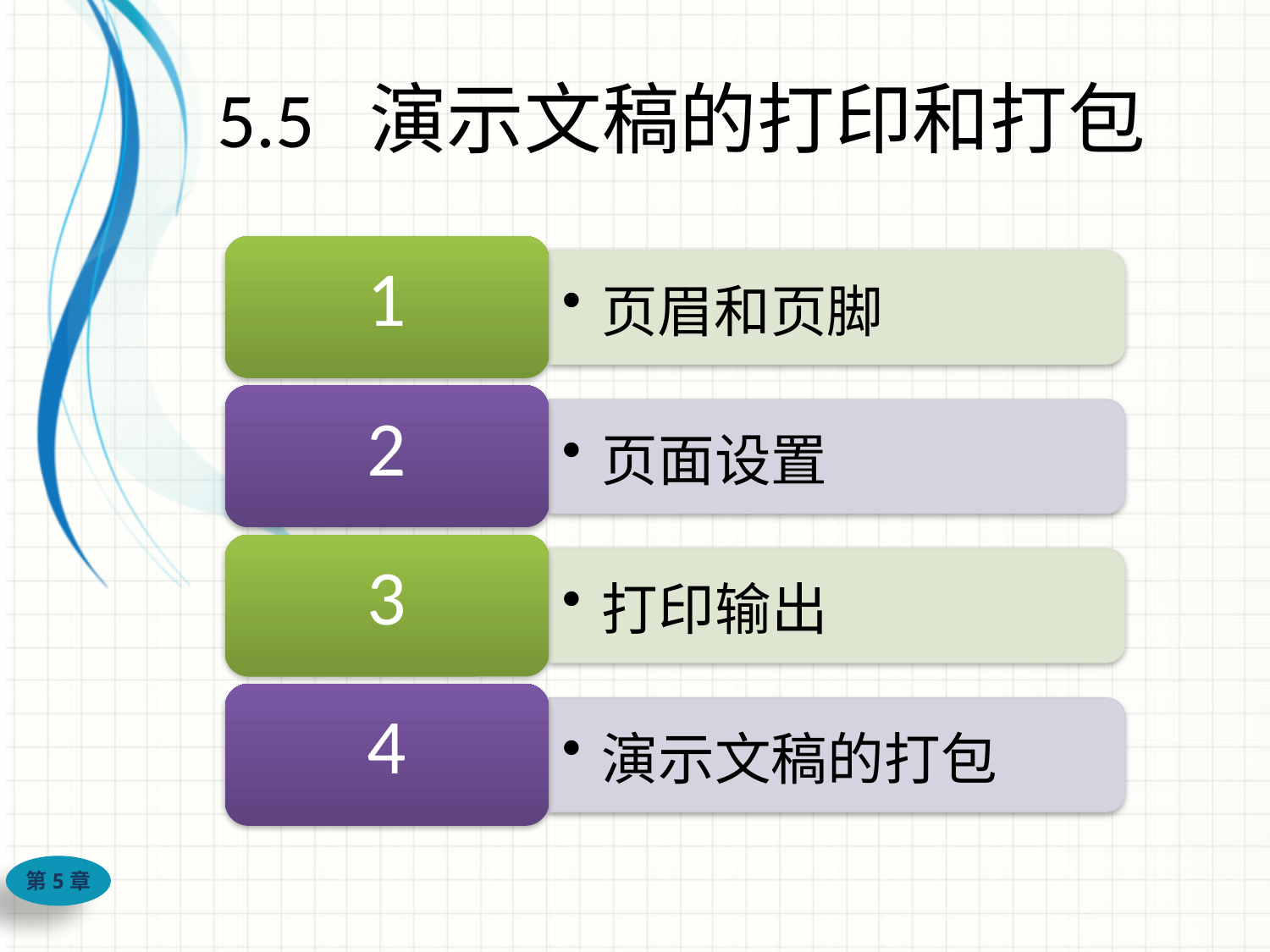

5.5  演示文稿的打印和打包
1
2
页面设置
3
打印输出
页眉和页脚
4
演示文稿的打包